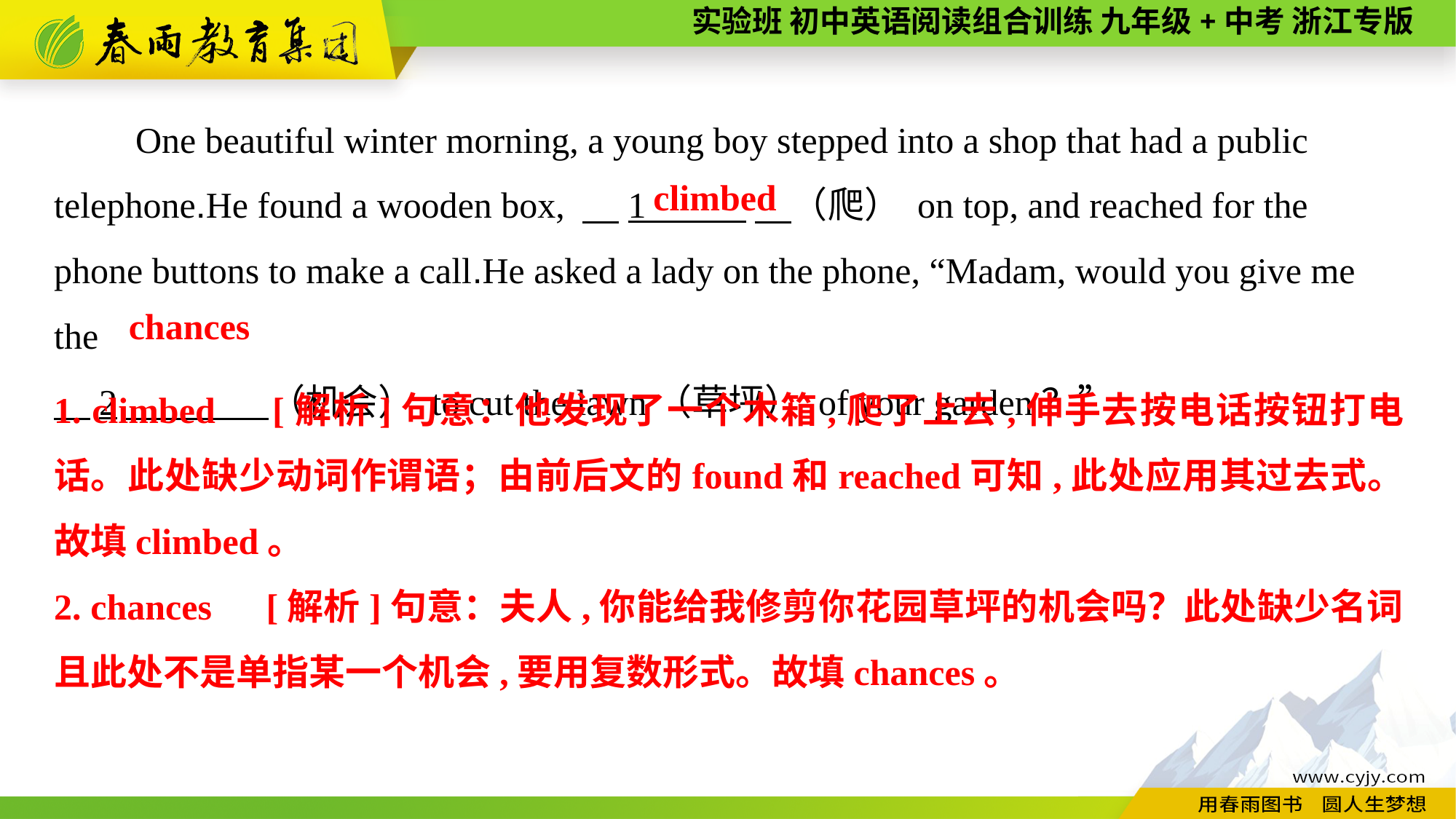

One beautiful winter morning, a young boy stepped into a shop that had a public telephone.He found a wooden box, 　1           　（爬） on top, and reached for the phone buttons to make a call.He asked a lady on the phone, “Madam, would you give me the
　2　             （机会） to cut the lawn（草坪） of your garden？”
climbed
chances
1. climbed　[解析]句意：他发现了一个木箱,爬了上去,伸手去按电话按钮打电话。此处缺少动词作谓语；由前后文的found和reached可知,此处应用其过去式。故填climbed。
2. chances　[解析]句意：夫人,你能给我修剪你花园草坪的机会吗？此处缺少名词且此处不是单指某一个机会,要用复数形式。故填chances。